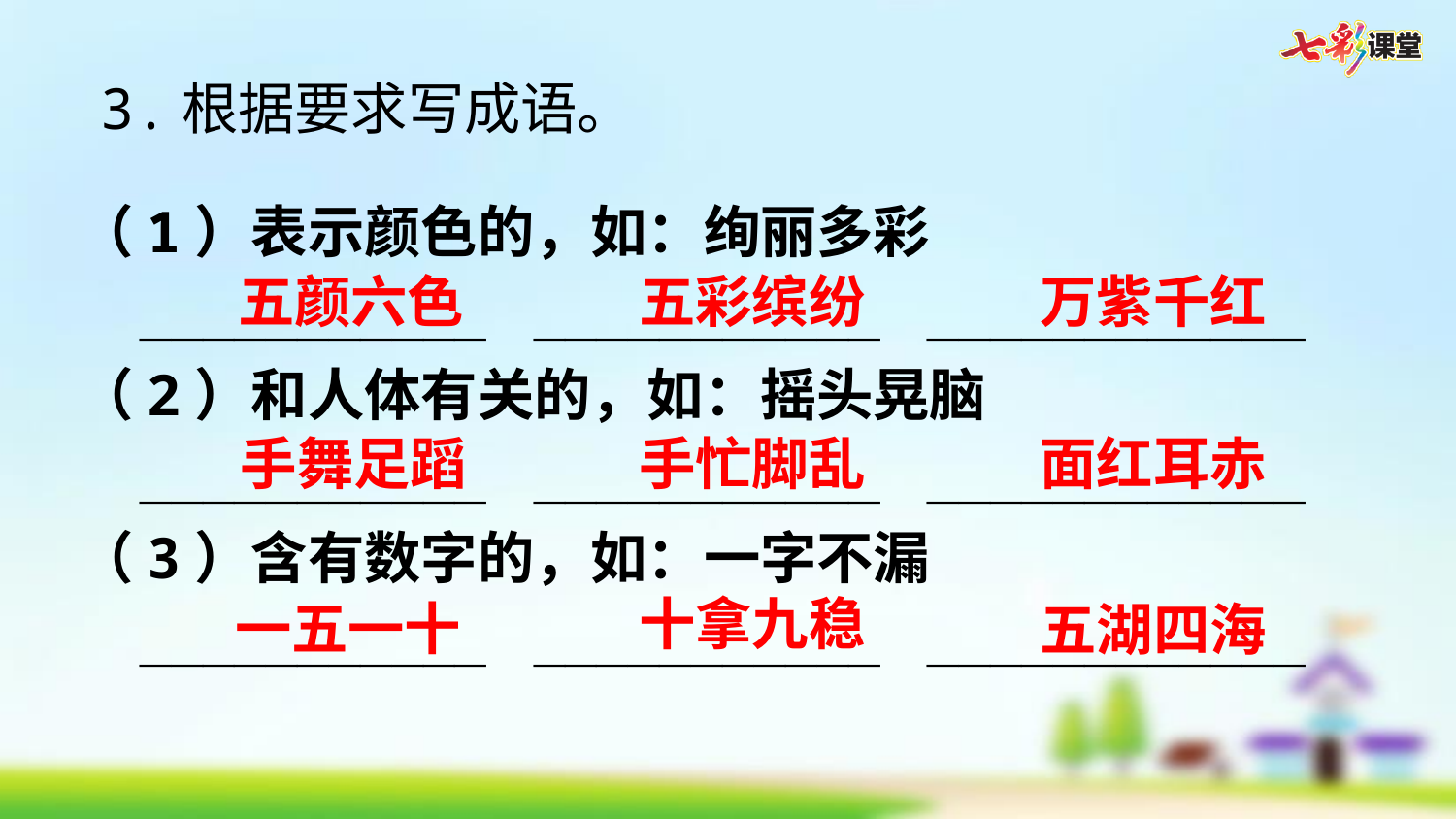

3.根据要求写成语。
（1）表示颜色的，如：绚丽多彩
    ___________   ___________   ____________
（2）和人体有关的，如：摇头晃脑
    ___________   ___________   ____________
（3）含有数字的，如：一字不漏
    ___________   ___________   ____________
五颜六色
五彩缤纷
万紫千红
手舞足蹈
手忙脚乱
面红耳赤
十拿九稳
一五一十
五湖四海